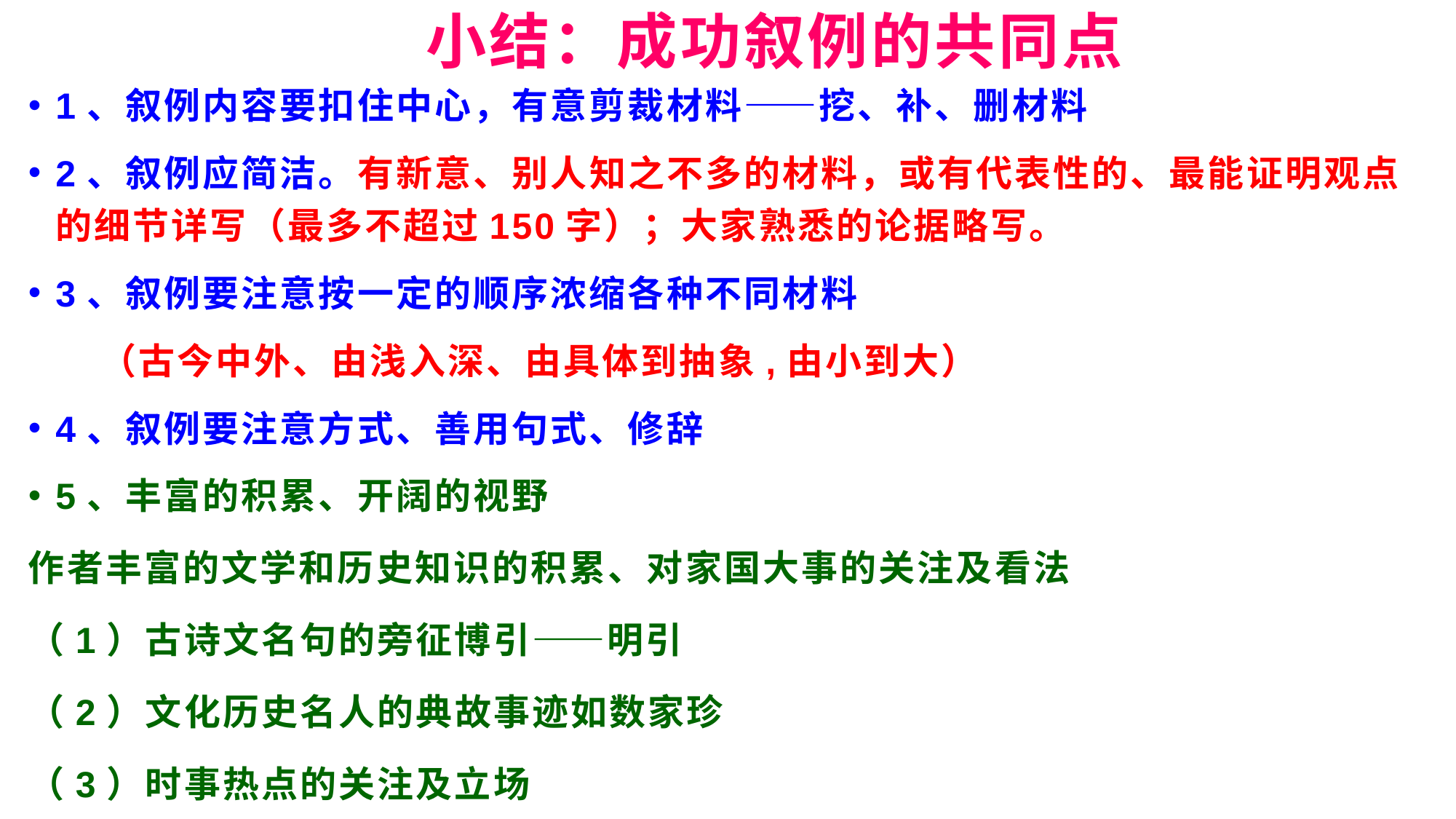

# 小结：成功叙例的共同点
1、叙例内容要扣住中心，有意剪裁材料——挖、补、删材料
2、叙例应简洁。有新意、别人知之不多的材料，或有代表性的、最能证明观点的细节详写（最多不超过150字）；大家熟悉的论据略写。
3、叙例要注意按一定的顺序浓缩各种不同材料
      （古今中外、由浅入深、由具体到抽象,由小到大）
4、叙例要注意方式、善用句式、修辞
5、丰富的积累、开阔的视野
作者丰富的文学和历史知识的积累、对家国大事的关注及看法
（1）古诗文名句的旁征博引——明引
（2）文化历史名人的典故事迹如数家珍
（3）时事热点的关注及立场